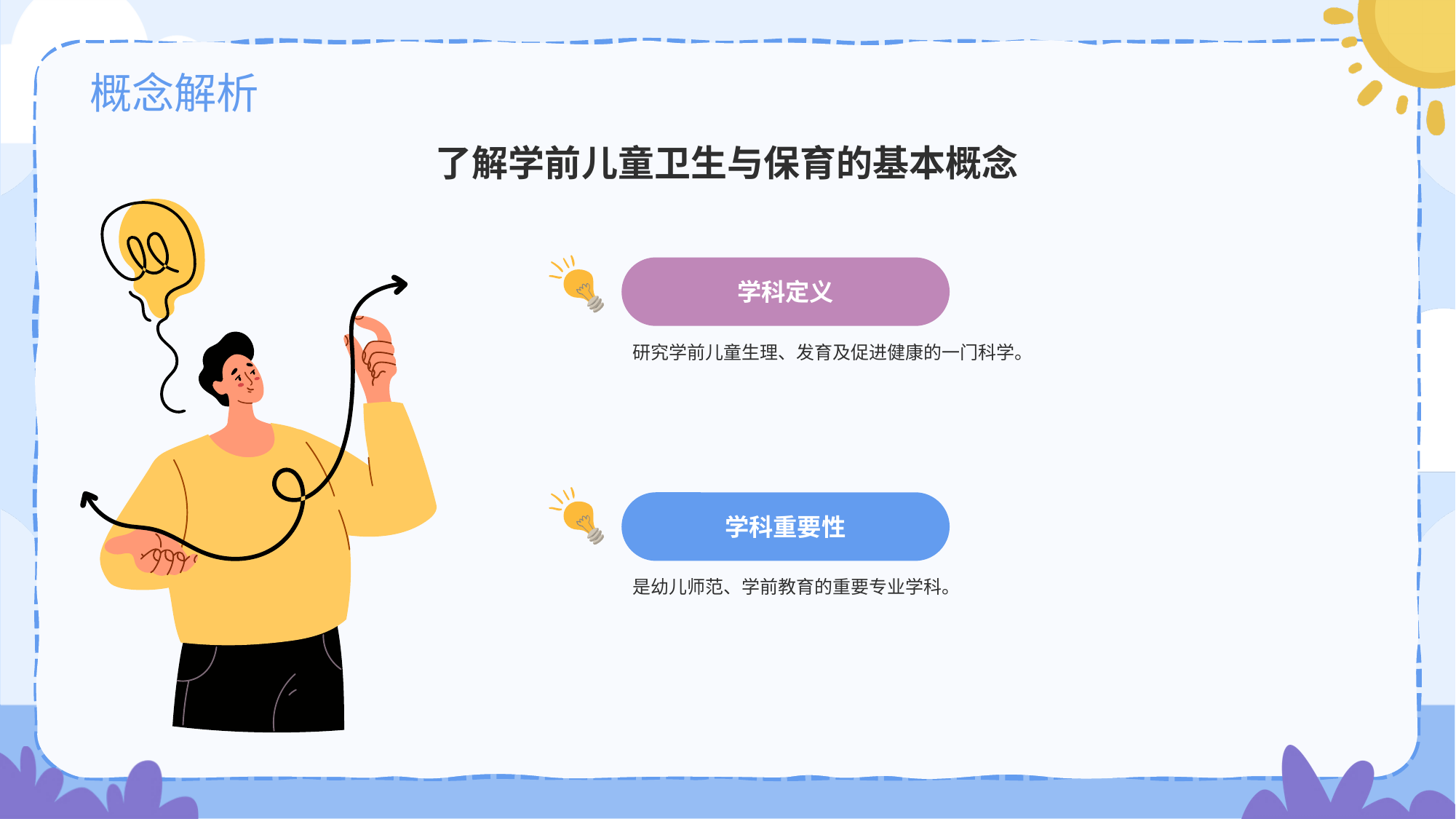

# 概念解析
了解学前儿童卫生与保育的基本概念

学科定义
研究学前儿童生理、发育及促进健康的一门科学。

学科重要性
是幼儿师范、学前教育的重要专业学科。